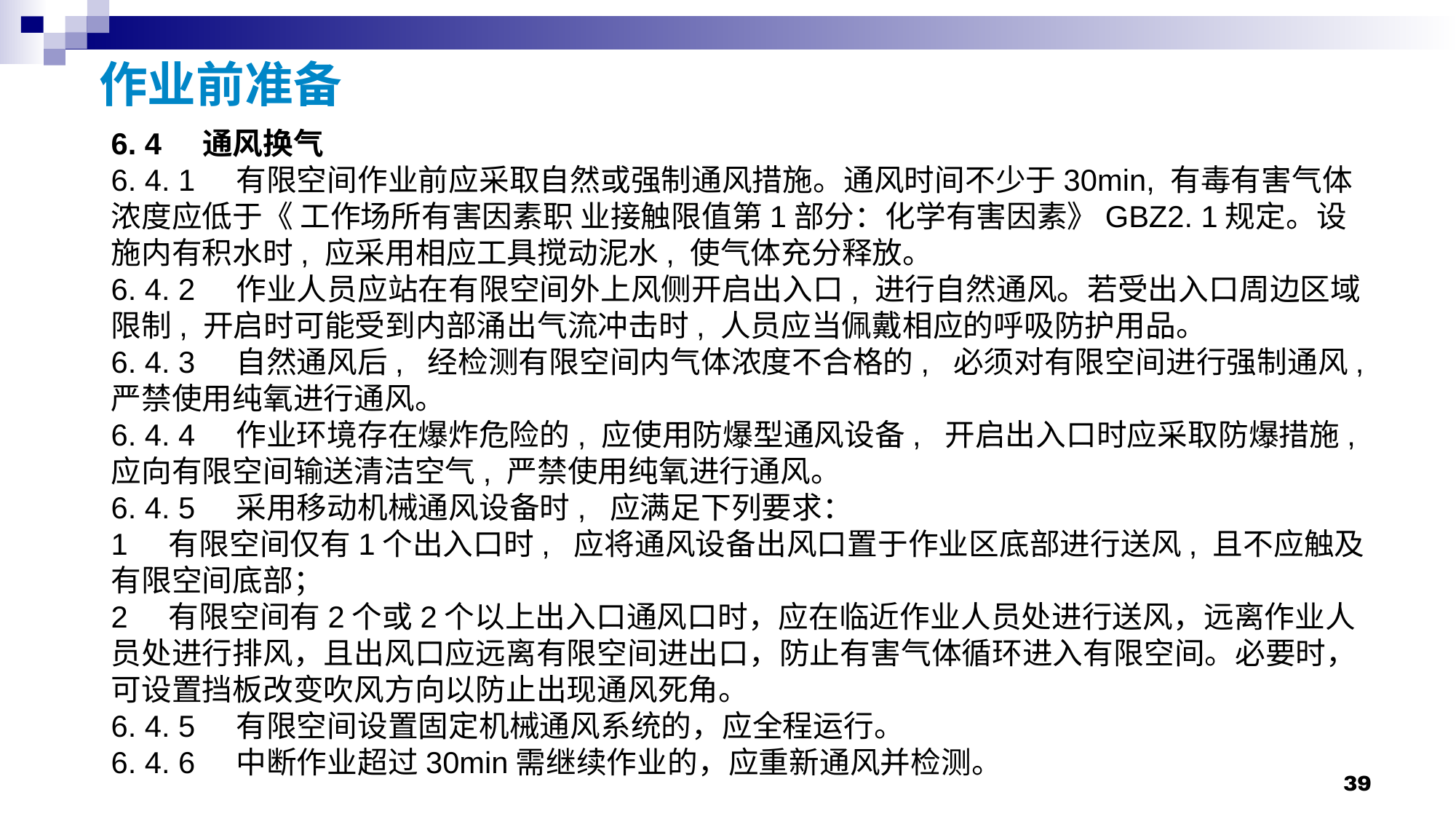

# 作业前准备
6. 4    通风换气
6. 4. 1    有限空间作业前应采取自然或强制通风措施。通风时间不少于30min, 有毒有害气体浓度应低于《 工作场所有害因素职 业接触限值第1部分：化学有害因素》GBZ2. 1规定。设施内有积水时, 应采用相应工具搅动泥水, 使气体充分释放。
6. 4. 2    作业人员应站在有限空间外上风侧开启出入口, 进行自然通风。若受出入口周边区域限制, 开启时可能受到内部涌出气流冲击时, 人员应当佩戴相应的呼吸防护用品。
6. 4. 3    自然通风后,  经检测有限空间内气体浓度不合格的,  必须对有限空间进行强制通风, 严禁使用纯氧进行通风。
6. 4. 4    作业环境存在爆炸危险的, 应使用防爆型通风设备,  开启出入口时应采取防爆措施, 应向有限空间输送清洁空气, 严禁使用纯氧进行通风。
6. 4. 5    采用移动机械通风设备时,  应满足下列要求：
1    有限空间仅有1个出入口时,  应将通风设备出风口置于作业区底部进行送风, 且不应触及有限空间底部；
2    有限空间有2个或2个以上出入口通风口时，应在临近作业人员处进行送风，远离作业人员处进行排风，且出风口应远离有限空间进出口，防止有害气体循环进入有限空间。必要时，可设置挡板改变吹风方向以防止出现通风死角。
6. 4. 5    有限空间设置固定机械通风系统的，应全程运行。
6. 4. 6    中断作业超过30min需继续作业的，应重新通风并检测。
39